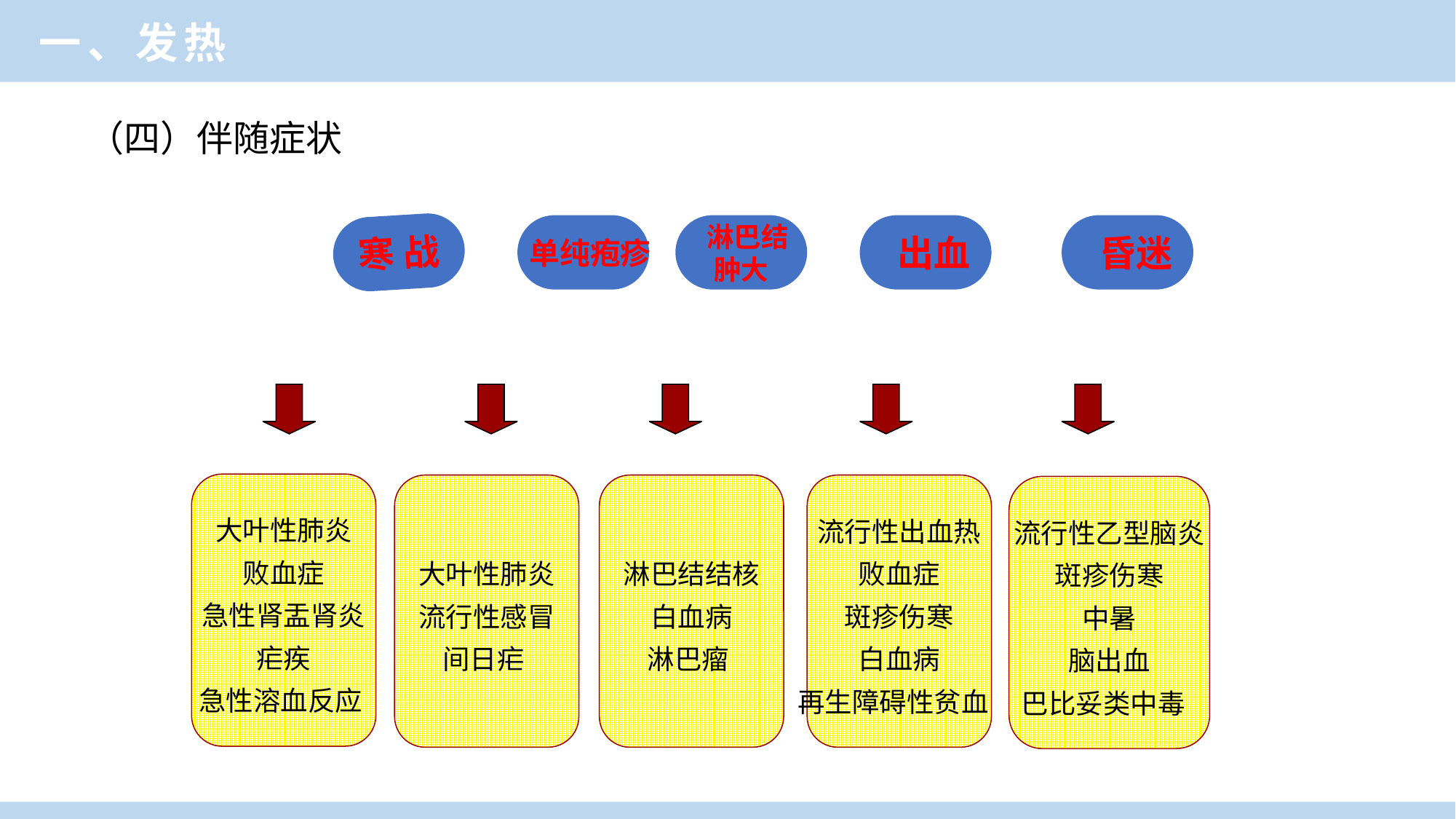

一、发热
（四）伴随症状
寒 战
 单纯疱疹
 淋巴结
肿大
 出血
 昏迷

大叶性肺炎
败血症
急性肾盂肾炎
疟疾
急性溶血反应
大叶性肺炎
流行性感冒
间日疟
淋巴结结核
白血病
淋巴瘤
流行性出血热
败血症
斑疹伤寒
白血病
再生障碍性贫血
流行性乙型脑炎
斑疹伤寒
中暑
脑出血
巴比妥类中毒